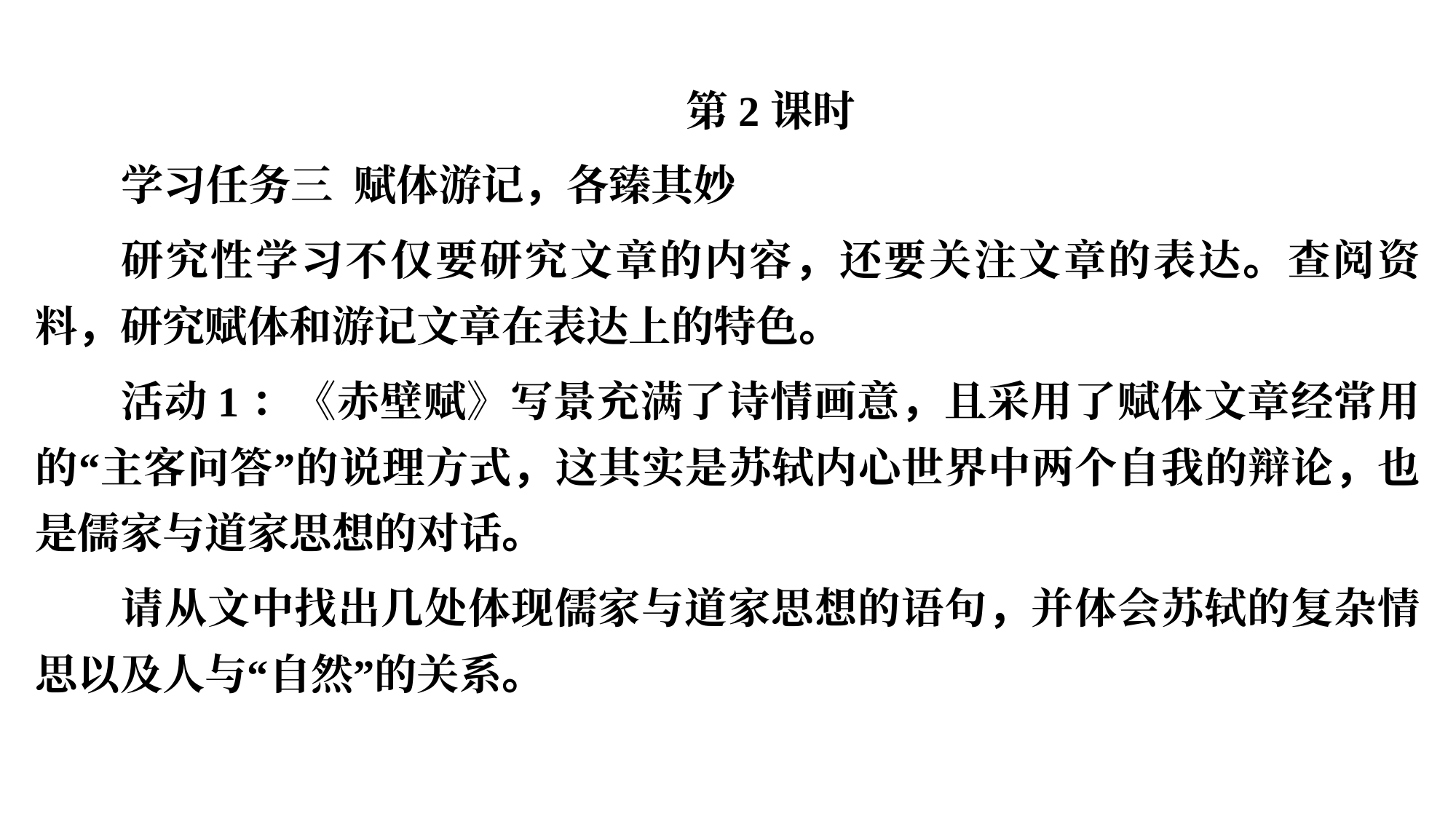

第2课时
学习任务三  赋体游记，各臻其妙
研究性学习不仅要研究文章的内容，还要关注文章的表达。查阅资料，研究赋体和游记文章在表达上的特色。
活动1：《赤壁赋》写景充满了诗情画意，且采用了赋体文章经常用的“主客问答”的说理方式，这其实是苏轼内心世界中两个自我的辩论，也是儒家与道家思想的对话。
请从文中找出几处体现儒家与道家思想的语句，并体会苏轼的复杂情思以及人与“自然”的关系。